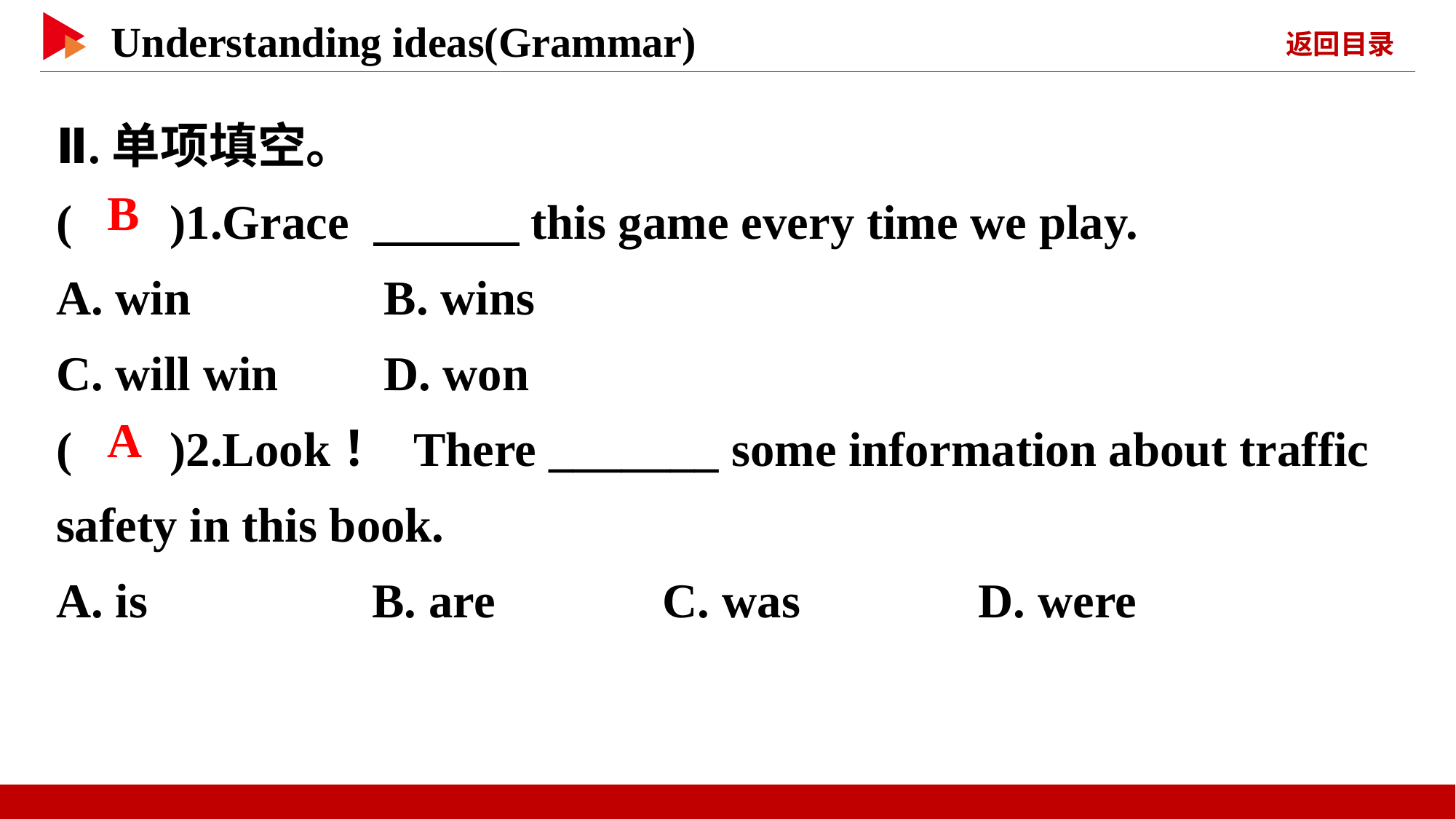

Ⅱ.单项填空。
(        )1.Grace 　　　this game every time we play.
A. win	         B. wins
C. will win	D. won
(        )2.Look！ There _______ some information about traffic safety in this book.
A. is	                 B. are	     C. was	             D. were
   B
   A